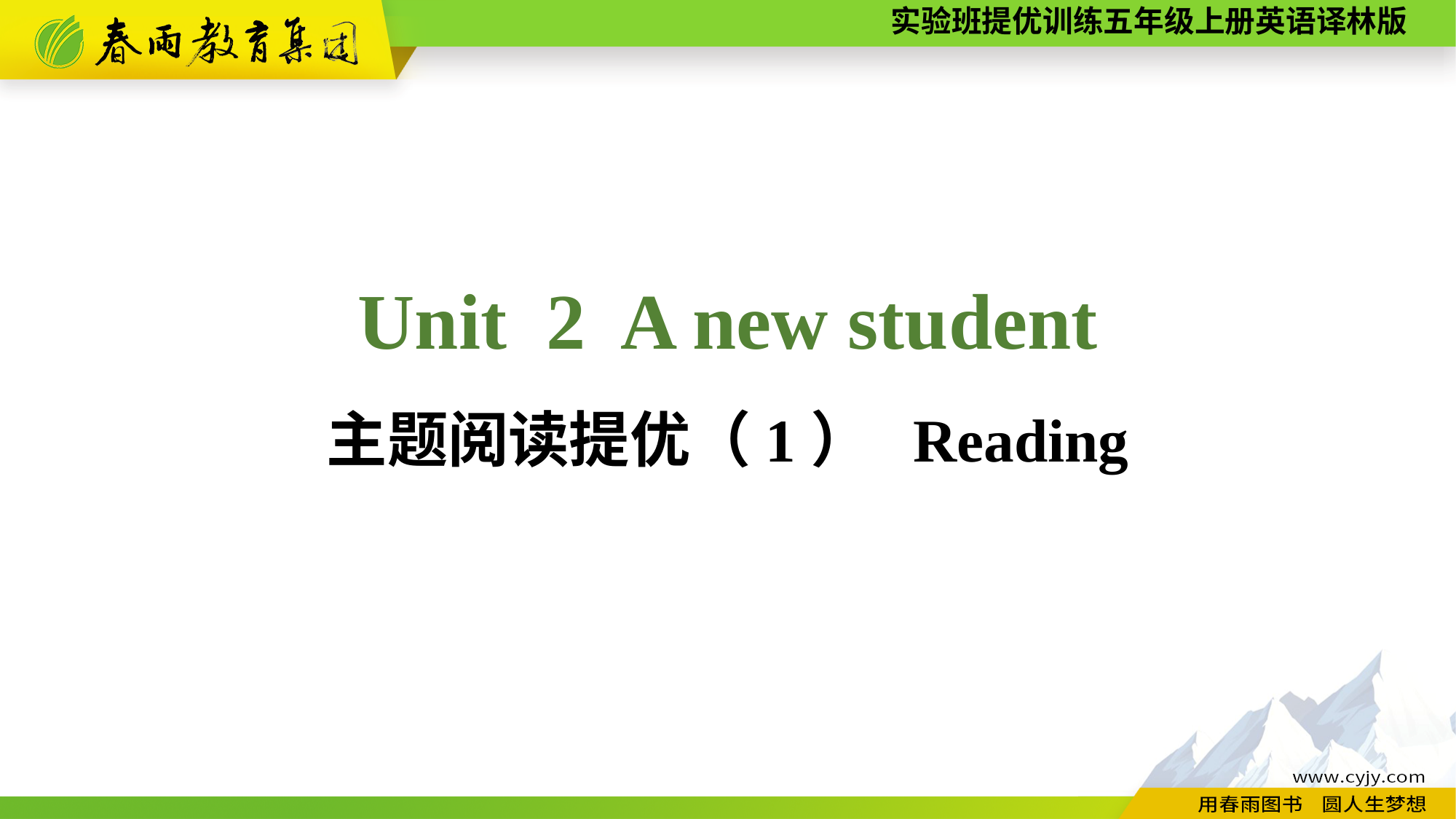

Unit  2  A new student
主题阅读提优（1）  Reading